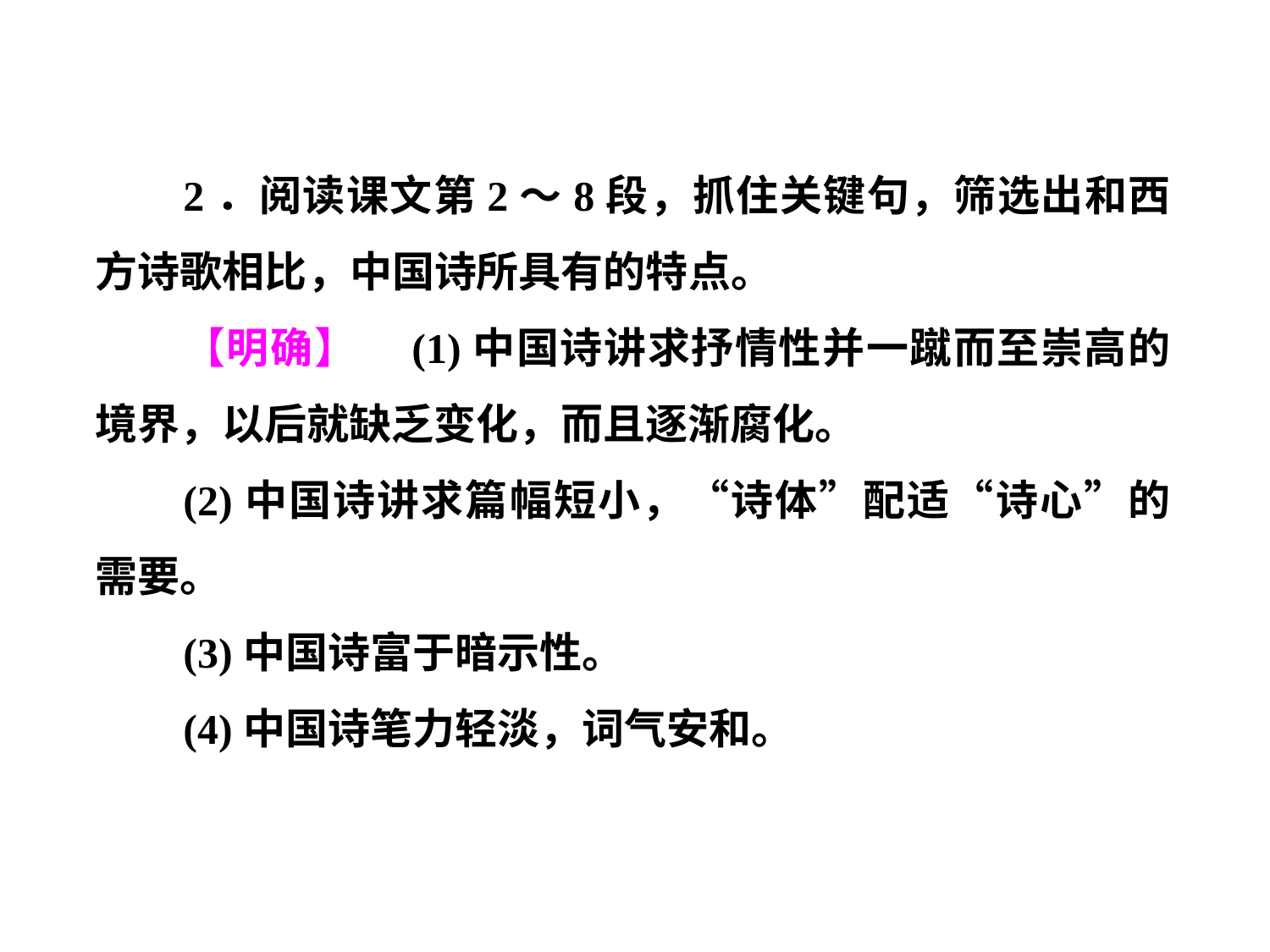

2．阅读课文第2～8段，抓住关键句，筛选出和西方诗歌相比，中国诗所具有的特点。
【明确】　(1)中国诗讲求抒情性并一蹴而至崇高的境界，以后就缺乏变化，而且逐渐腐化。
(2)中国诗讲求篇幅短小，“诗体”配适“诗心”的需要。
(3)中国诗富于暗示性。
(4)中国诗笔力轻淡，词气安和。